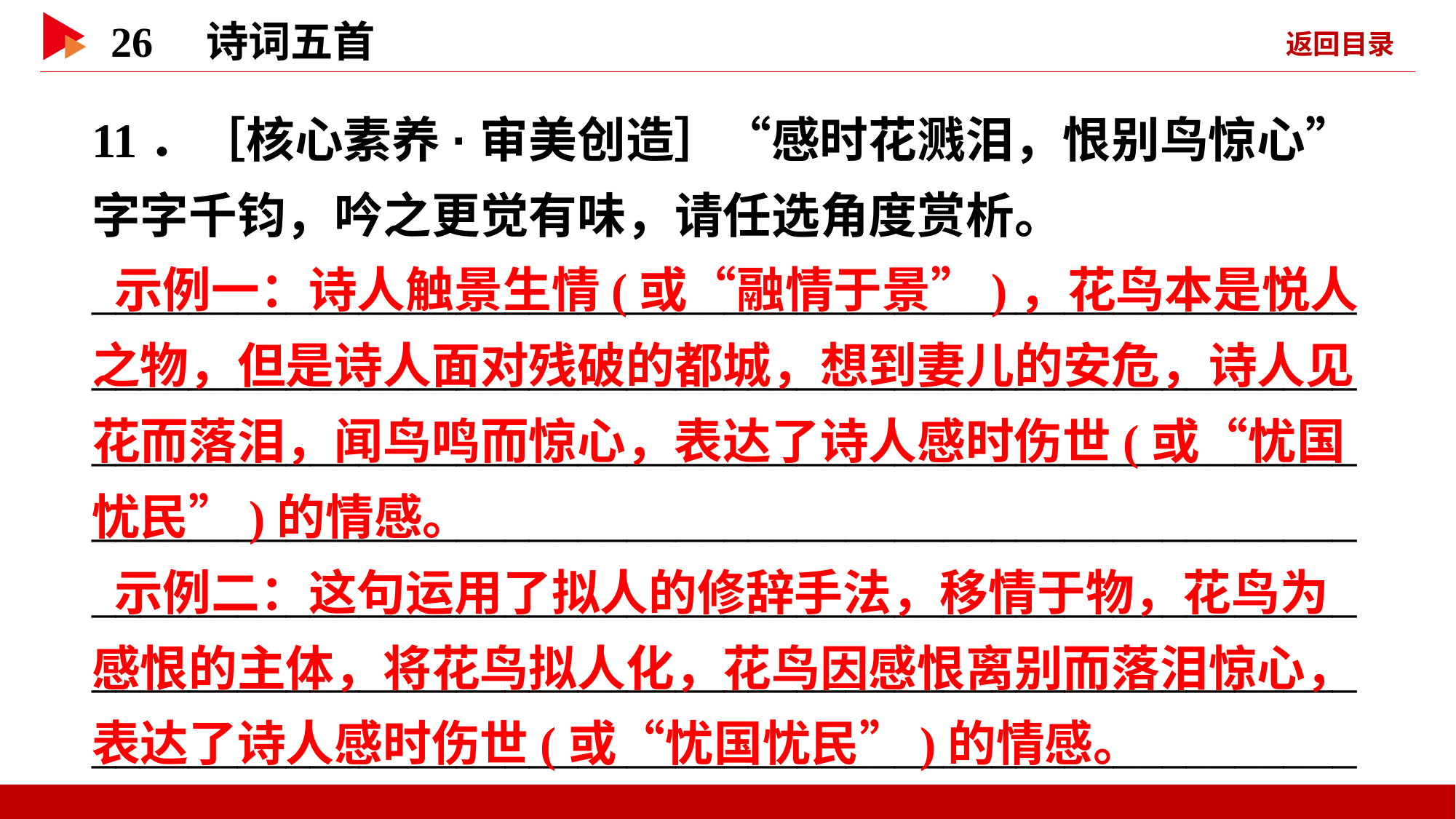

11．［核心素养·审美创造］“感时花溅泪，恨别鸟惊心”字字千钧，吟之更觉有味，请任选角度赏析。
____________________________________________________________________________________________________________________________________________________________________________________________________________________________________________________________________________________________________________________________________________________________________________
 示例一：诗人触景生情(或“融情于景”)，花鸟本是悦人之物，但是诗人面对残破的都城，想到妻儿的安危，诗人见花而落泪，闻鸟鸣而惊心，表达了诗人感时伤世(或“忧国忧民”)的情感。
 示例二：这句运用了拟人的修辞手法，移情于物，花鸟为感恨的主体，将花鸟拟人化，花鸟因感恨离别而落泪惊心，表达了诗人感时伤世(或“忧国忧民”)的情感。